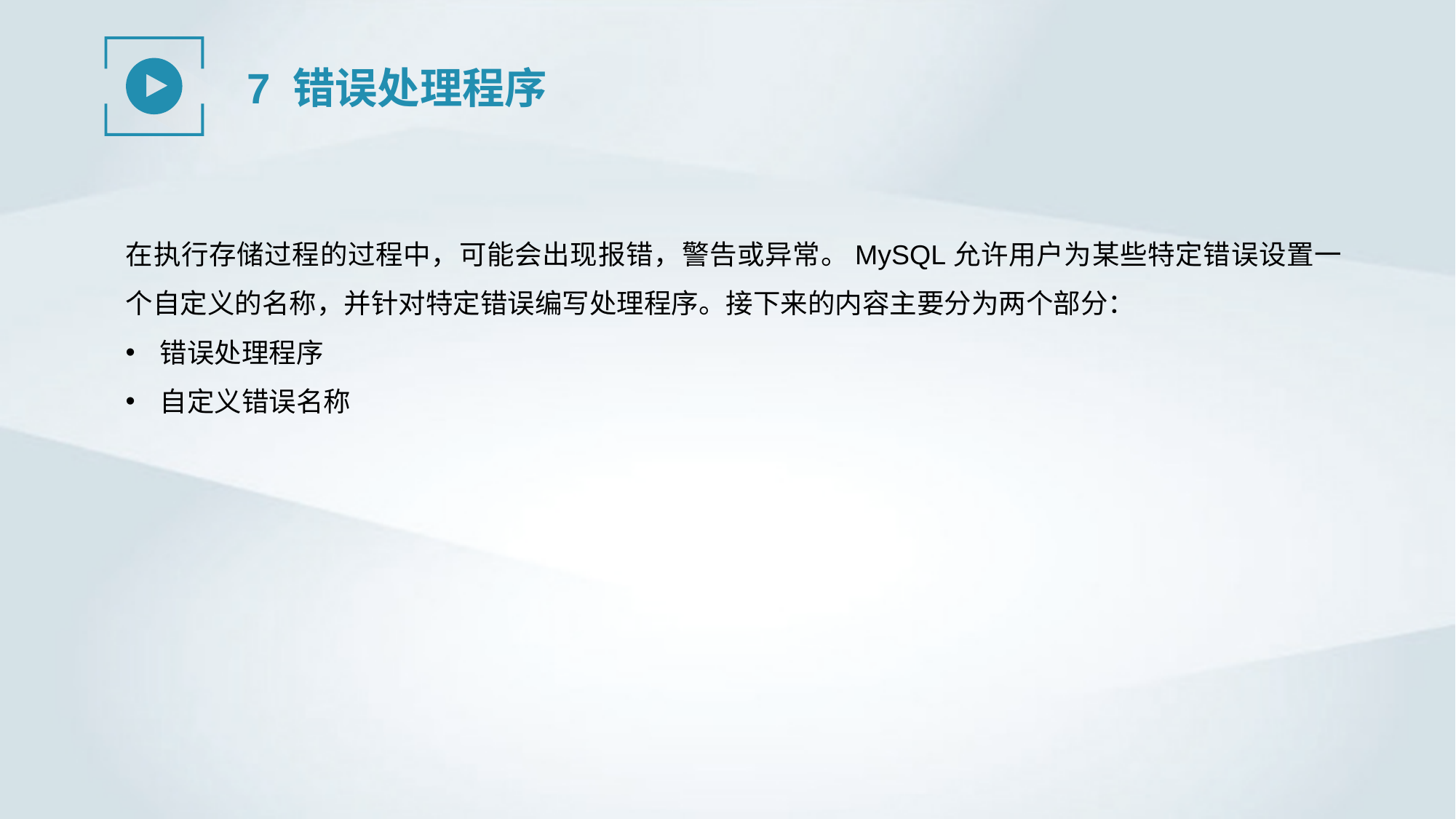

7 错误处理程序
在执行存储过程的过程中，可能会出现报错，警告或异常。MySQL允许用户为某些特定错误设置一个自定义的名称，并针对特定错误编写处理程序。接下来的内容主要分为两个部分：
错误处理程序
自定义错误名称